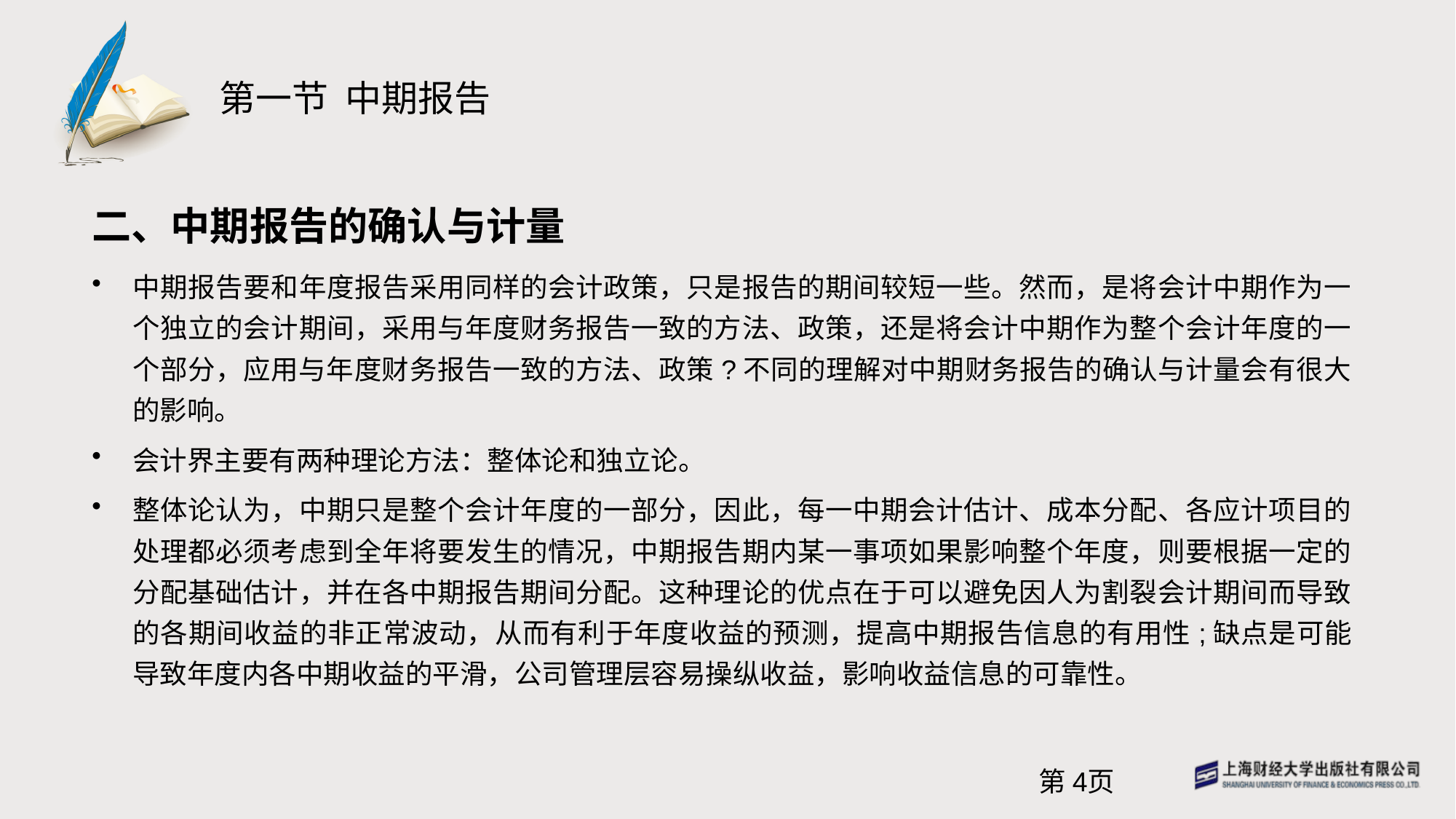

# 第一节  中期报告
二、中期报告的确认与计量
中期报告要和年度报告采用同样的会计政策，只是报告的期间较短一些。然而，是将会计中期作为一个独立的会计期间，采用与年度财务报告一致的方法、政策，还是将会计中期作为整个会计年度的一个部分，应用与年度财务报告一致的方法、政策?不同的理解对中期财务报告的确认与计量会有很大的影响。
会计界主要有两种理论方法：整体论和独立论。
整体论认为，中期只是整个会计年度的一部分，因此，每一中期会计估计、成本分配、各应计项目的处理都必须考虑到全年将要发生的情况，中期报告期内某一事项如果影响整个年度，则要根据一定的分配基础估计，并在各中期报告期间分配。这种理论的优点在于可以避免因人为割裂会计期间而导致的各期间收益的非正常波动，从而有利于年度收益的预测，提高中期报告信息的有用性;缺点是可能导致年度内各中期收益的平滑，公司管理层容易操纵收益，影响收益信息的可靠性。

4